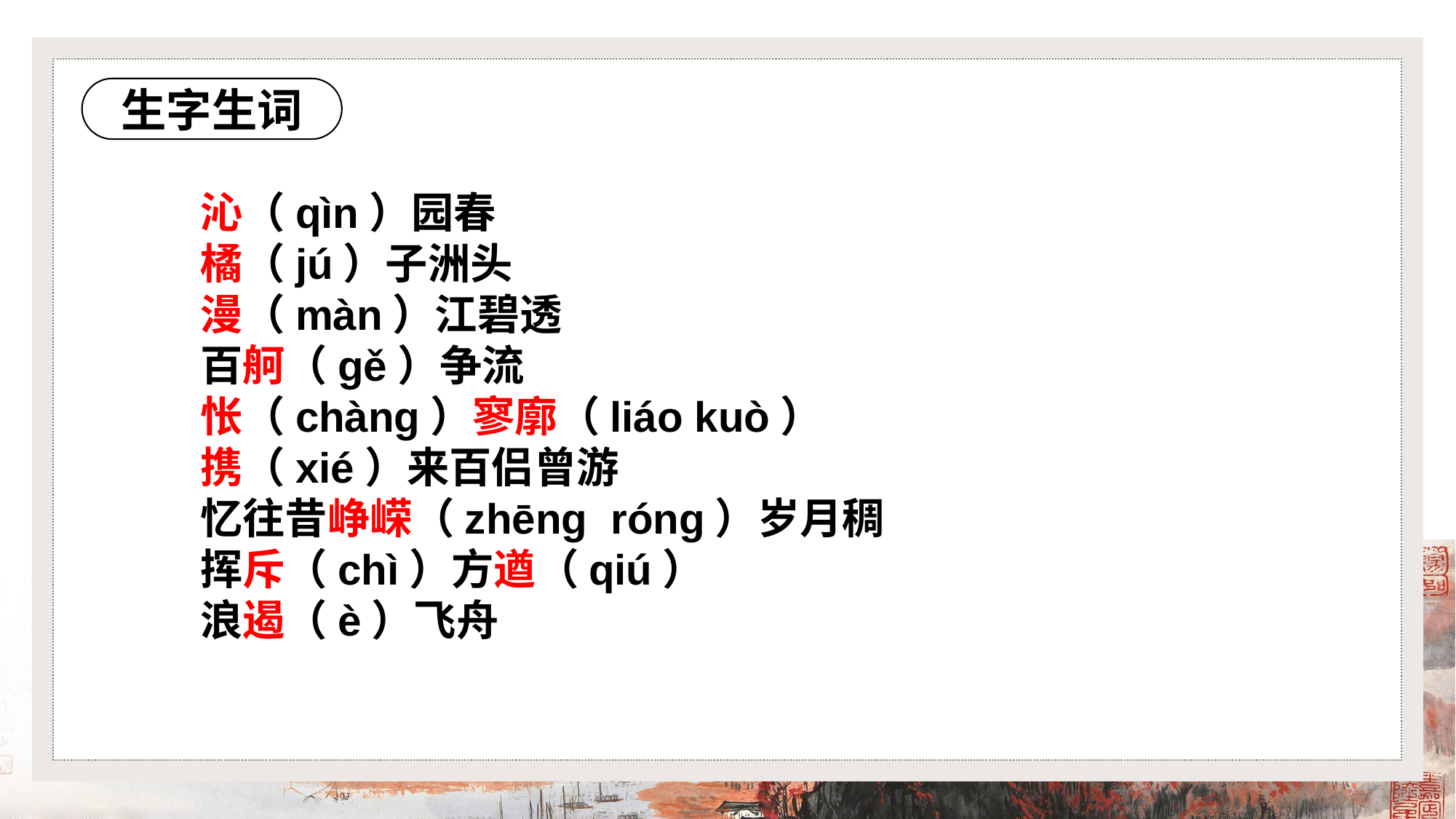

生字生词

沁（qìn）园春
橘（jú）子洲头
漫（màn）江碧透
百舸（gě）争流
怅（chàng）寥廓（liáo kuò）
携（xié）来百侣曾游
忆往昔峥嵘（zhēng  róng）岁月稠
挥斥（chì）方遒（qiú）
浪遏（è）飞舟